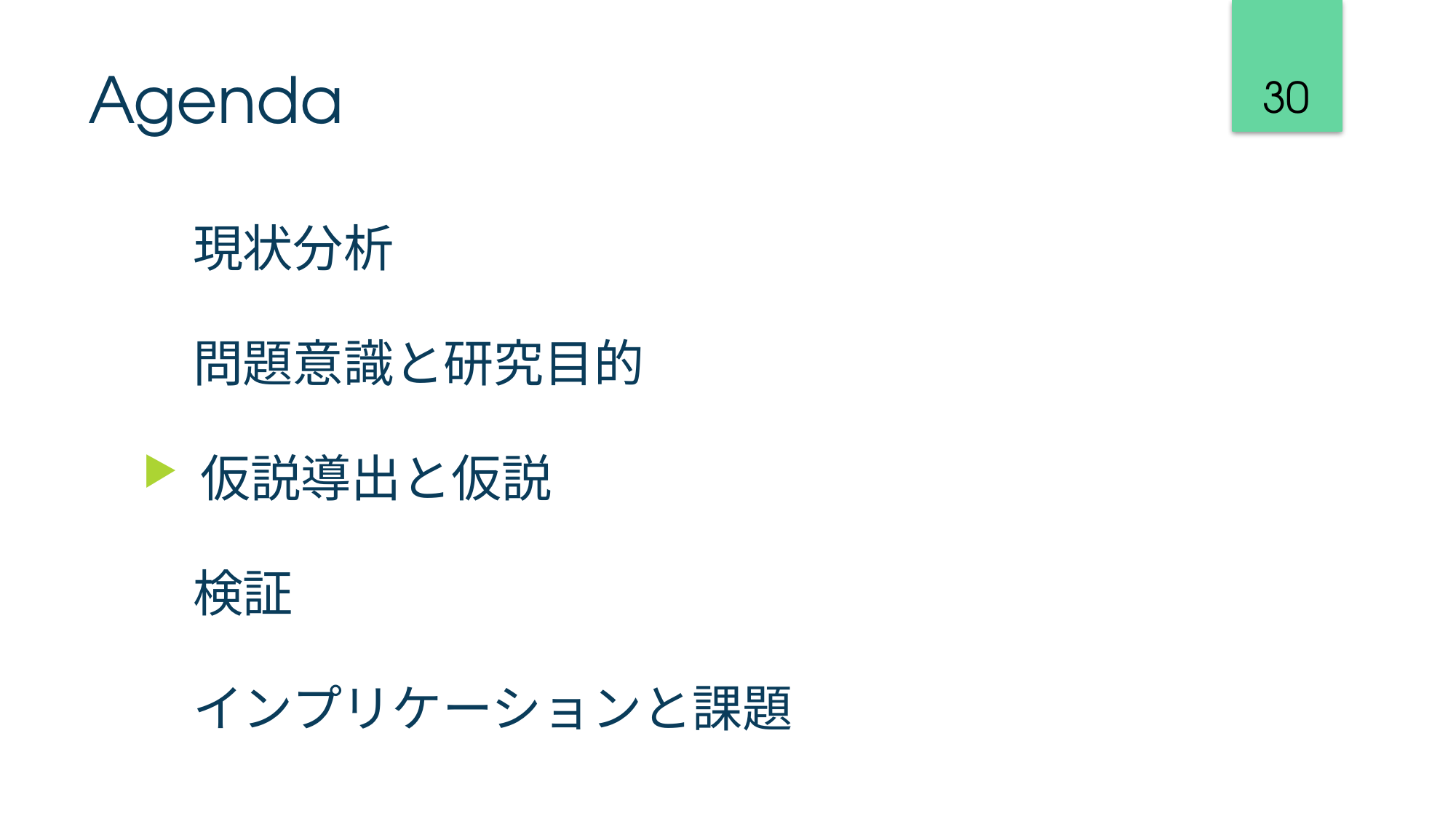

30
# Agenda
　現状分析
　問題意識と研究目的
 仮説導出と仮説
　検証
　インプリケーションと課題